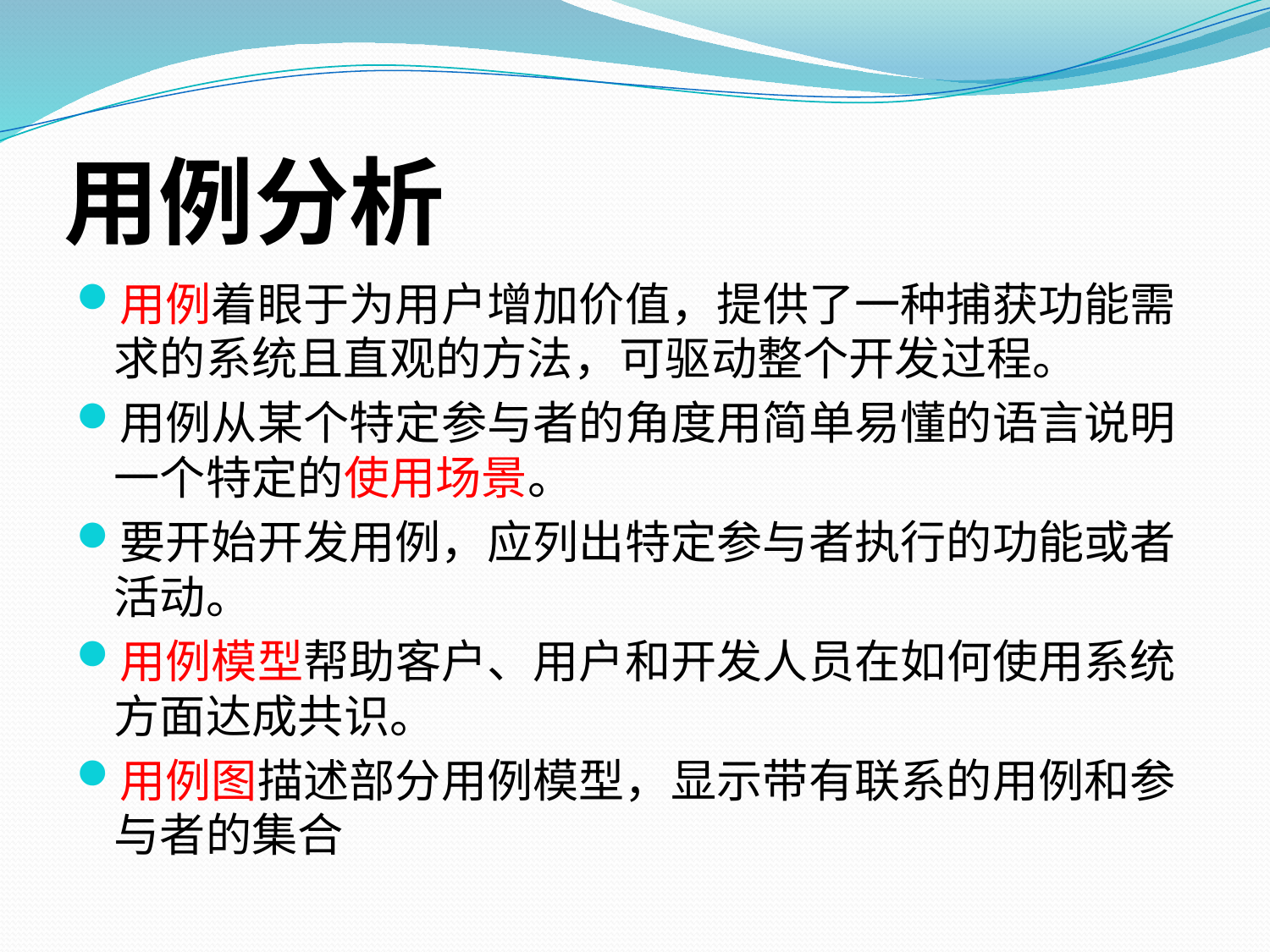

# 用例分析
用例着眼于为用户增加价值，提供了一种捕获功能需求的系统且直观的方法，可驱动整个开发过程。
用例从某个特定参与者的角度用简单易懂的语言说明一个特定的使用场景。
要开始开发用例，应列出特定参与者执行的功能或者活动。
用例模型帮助客户、用户和开发人员在如何使用系统方面达成共识。
用例图描述部分用例模型，显示带有联系的用例和参与者的集合